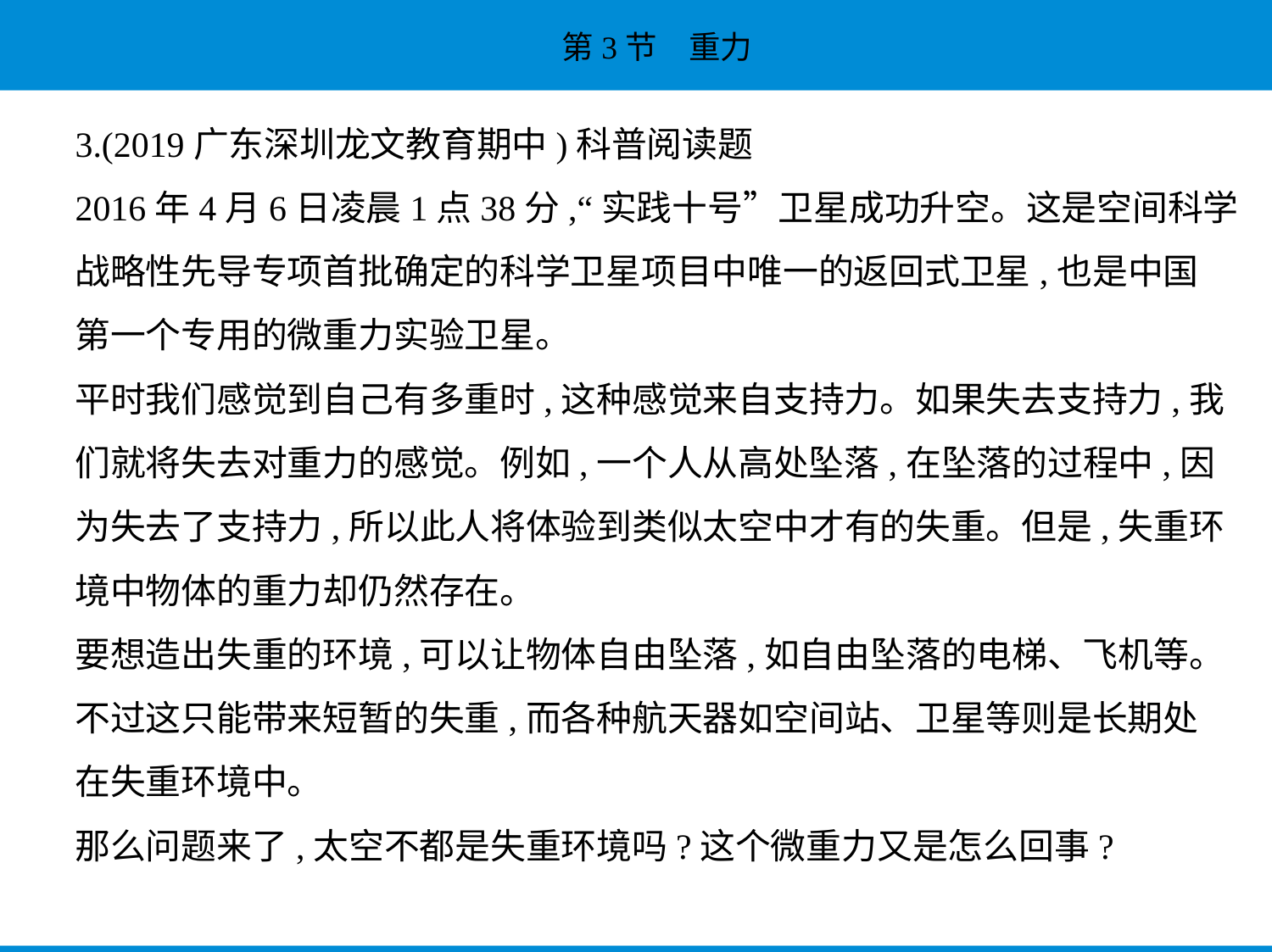

3.(2019广东深圳龙文教育期中)科普阅读题
2016年4月6日凌晨1点38分,“实践十号”卫星成功升空。这是空间科学
战略性先导专项首批确定的科学卫星项目中唯一的返回式卫星,也是中国
第一个专用的微重力实验卫星。
平时我们感觉到自己有多重时,这种感觉来自支持力。如果失去支持力,我
们就将失去对重力的感觉。例如,一个人从高处坠落,在坠落的过程中,因
为失去了支持力,所以此人将体验到类似太空中才有的失重。但是,失重环
境中物体的重力却仍然存在。
要想造出失重的环境,可以让物体自由坠落,如自由坠落的电梯、飞机等。
不过这只能带来短暂的失重,而各种航天器如空间站、卫星等则是长期处
在失重环境中。
那么问题来了,太空不都是失重环境吗?这个微重力又是怎么回事?